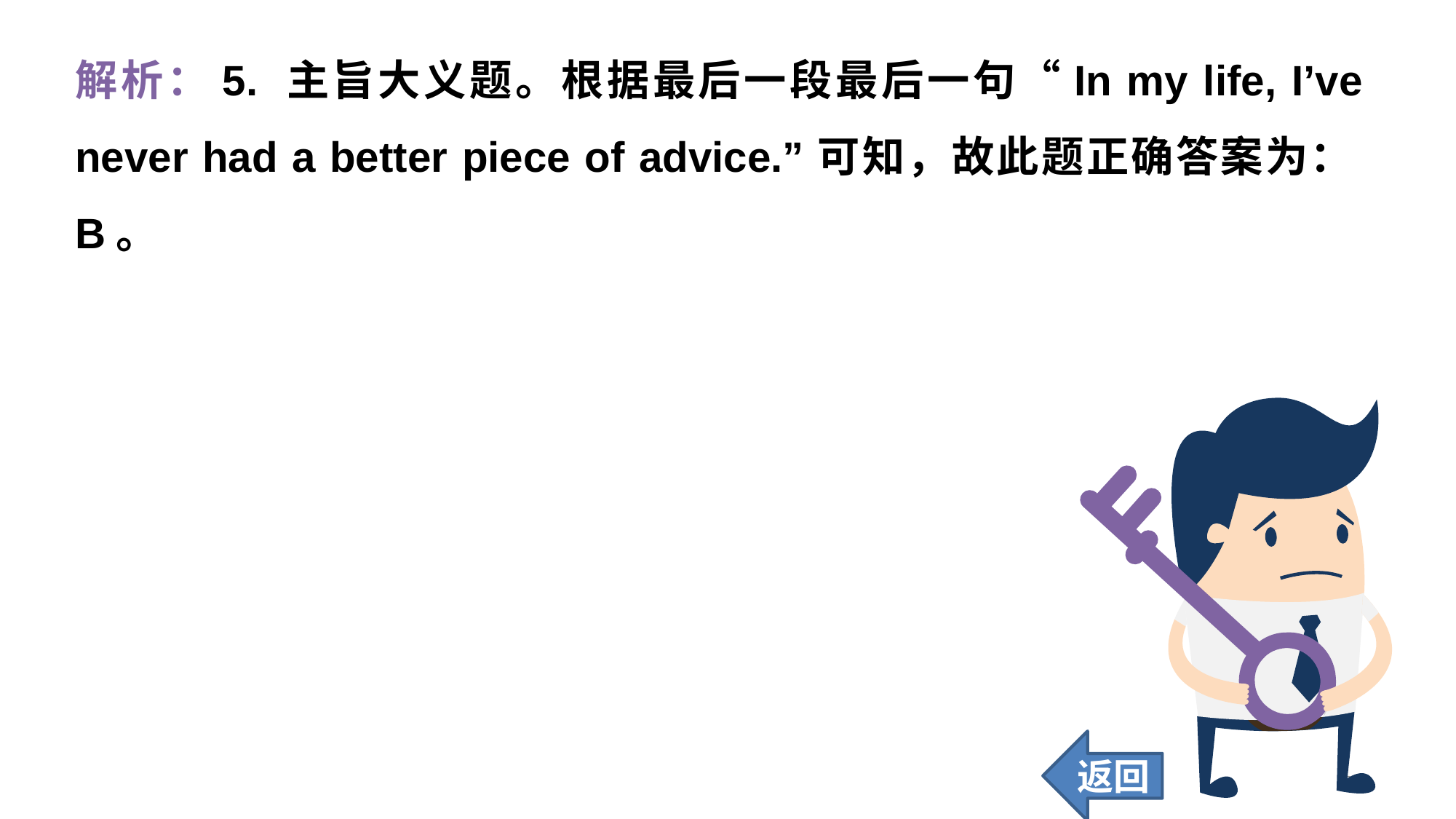

解析：5. 主旨大义题。根据最后一段最后一句“In my life, I’ve never had a better piece of advice.”可知，故此题正确答案为：B。

返回
248